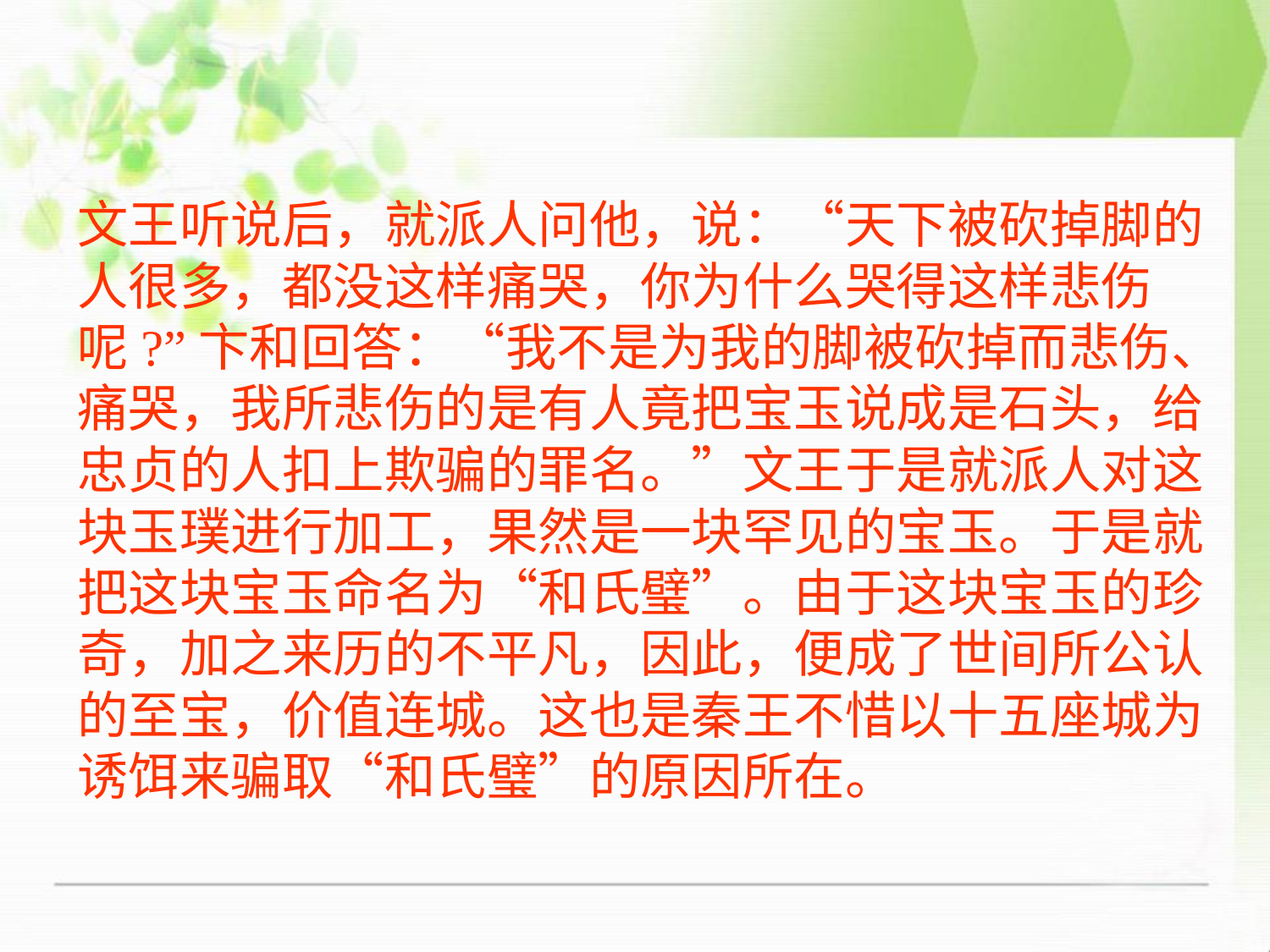

文王听说后，就派人问他，说：“天下被砍掉脚的人很多，都没这样痛哭，你为什么哭得这样悲伤呢?”卞和回答：“我不是为我的脚被砍掉而悲伤、痛哭，我所悲伤的是有人竟把宝玉说成是石头，给忠贞的人扣上欺骗的罪名。”文王于是就派人对这块玉璞进行加工，果然是一块罕见的宝玉。于是就把这块宝玉命名为“和氏璧”。由于这块宝玉的珍奇，加之来历的不平凡，因此，便成了世间所公认的至宝，价值连城。这也是秦王不惜以十五座城为诱饵来骗取“和氏璧”的原因所在。